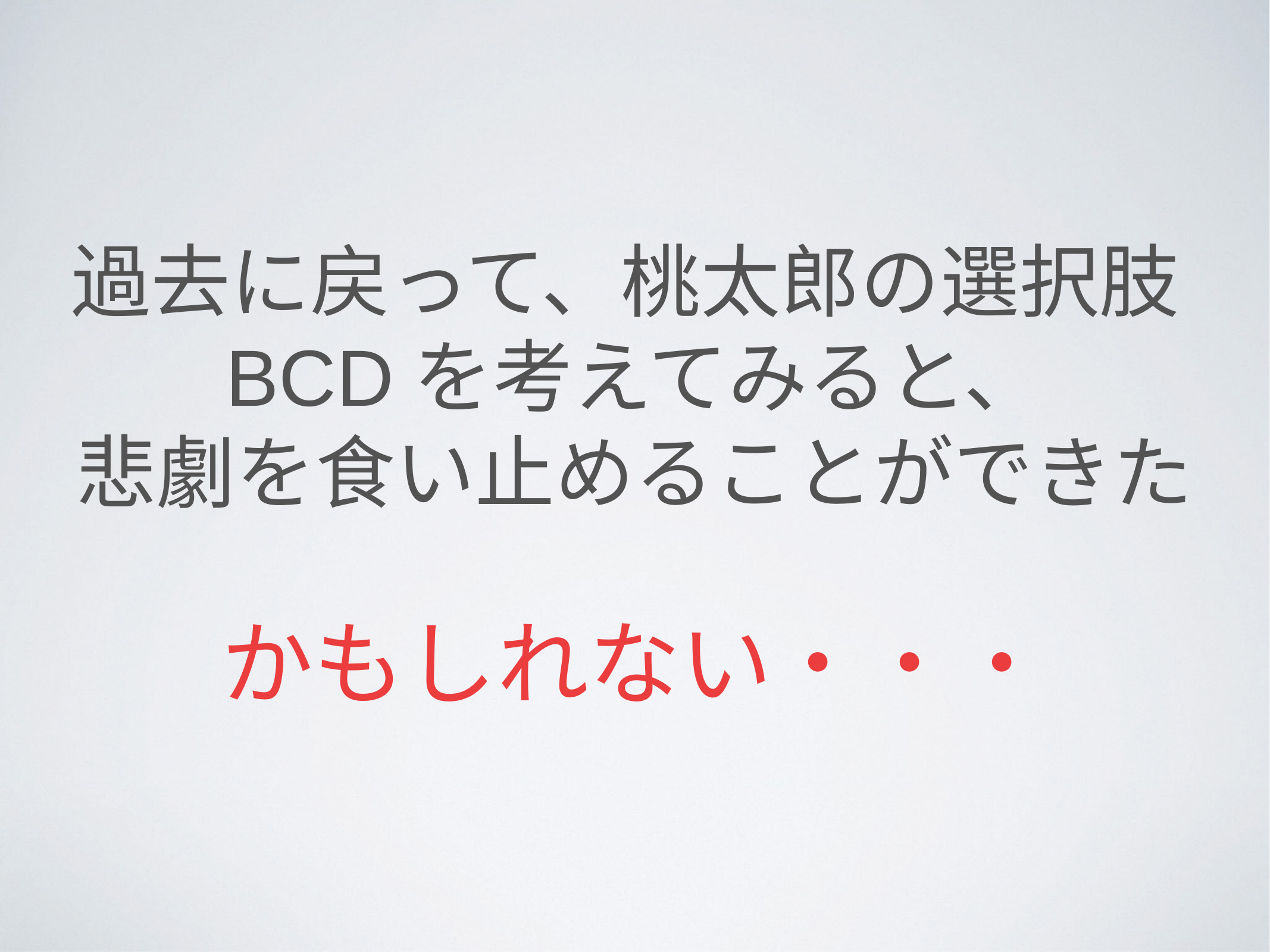

過去に戻って、桃太郎の選択肢BCDを考えてみると、
悲劇を食い止めることができた
かもしれない・・・